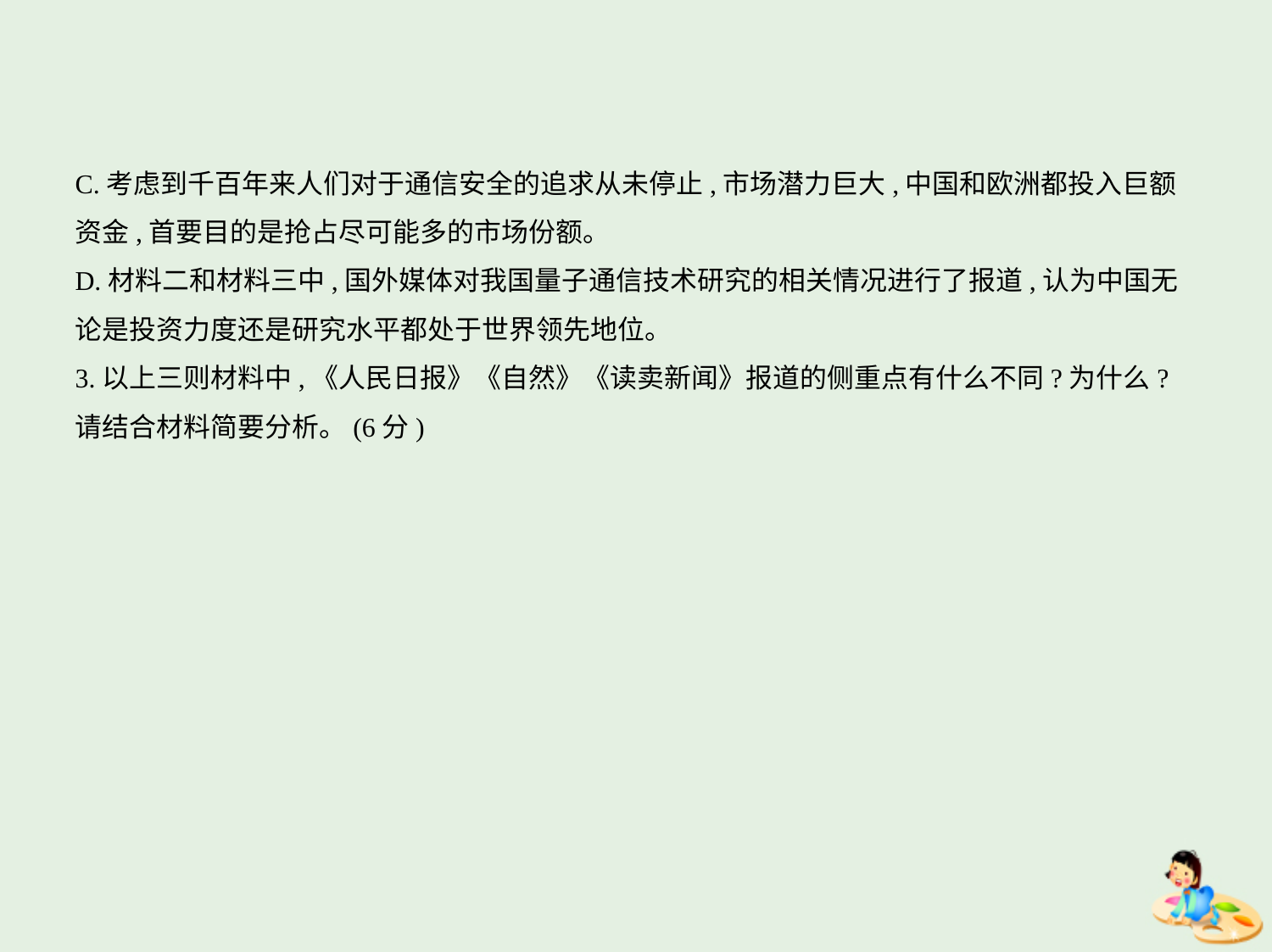

C.考虑到千百年来人们对于通信安全的追求从未停止,市场潜力巨大,中国和欧洲都投入巨额
资金,首要目的是抢占尽可能多的市场份额。
D.材料二和材料三中,国外媒体对我国量子通信技术研究的相关情况进行了报道,认为中国无
论是投资力度还是研究水平都处于世界领先地位。
3.以上三则材料中,《人民日报》《自然》《读卖新闻》报道的侧重点有什么不同?为什么?
请结合材料简要分析。(6分)